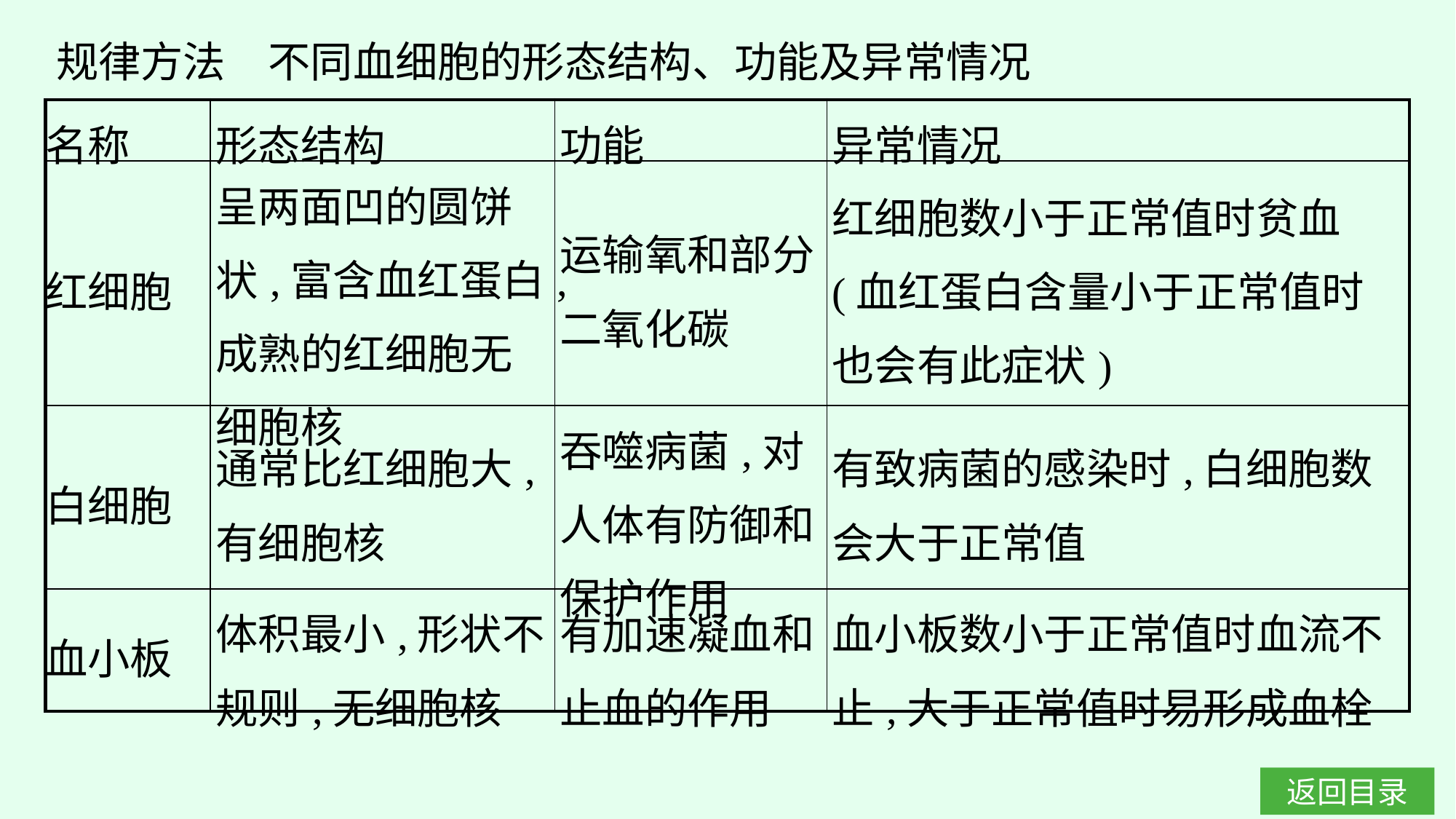

规律方法　不同血细胞的形态结构、功能及异常情况
| 名称 | 形态结构 | 功能 | 异常情况 |
| --- | --- | --- | --- |
| 红细胞 | 呈两面凹的圆饼状,富含血红蛋白,成熟的红细胞无细胞核 | 运输氧和部分二氧化碳 | 红细胞数小于正常值时贫血(血红蛋白含量小于正常值时也会有此症状) |
| 白细胞 | 通常比红细胞大,有细胞核 | 吞噬病菌,对人体有防御和保护作用 | 有致病菌的感染时,白细胞数会大于正常值 |
| 血小板 | 体积最小,形状不规则,无细胞核 | 有加速凝血和止血的作用 | 血小板数小于正常值时血流不止,大于正常值时易形成血栓 |